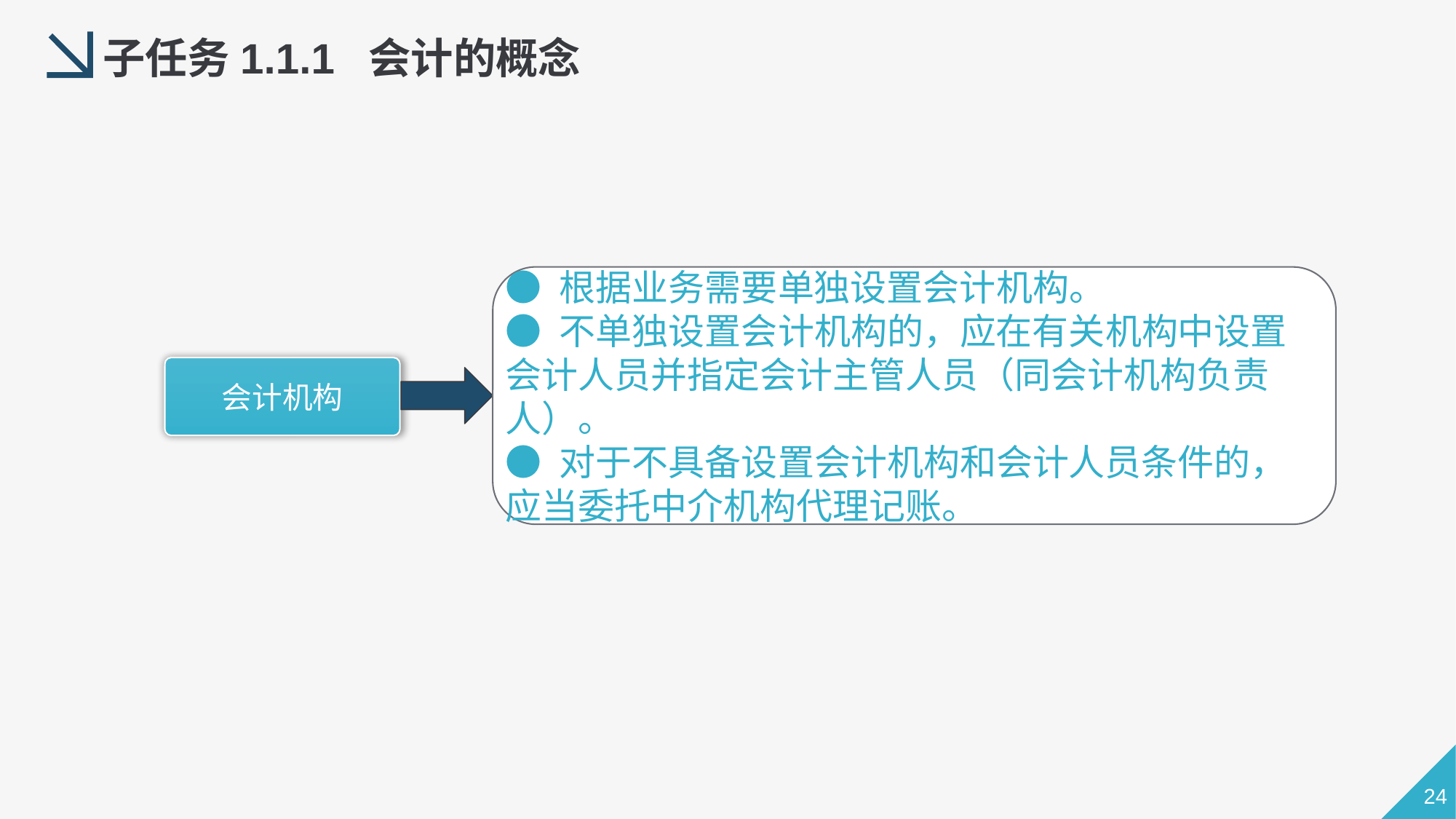

子任务1.1.1  会计的概念

● 根据业务需要单独设置会计机构。
● 不单独设置会计机构的，应在有关机构中设置会计人员并指定会计主管人员（同会计机构负责人）。
● 对于不具备设置会计机构和会计人员条件的，应当委托中介机构代理记账。

会计机构